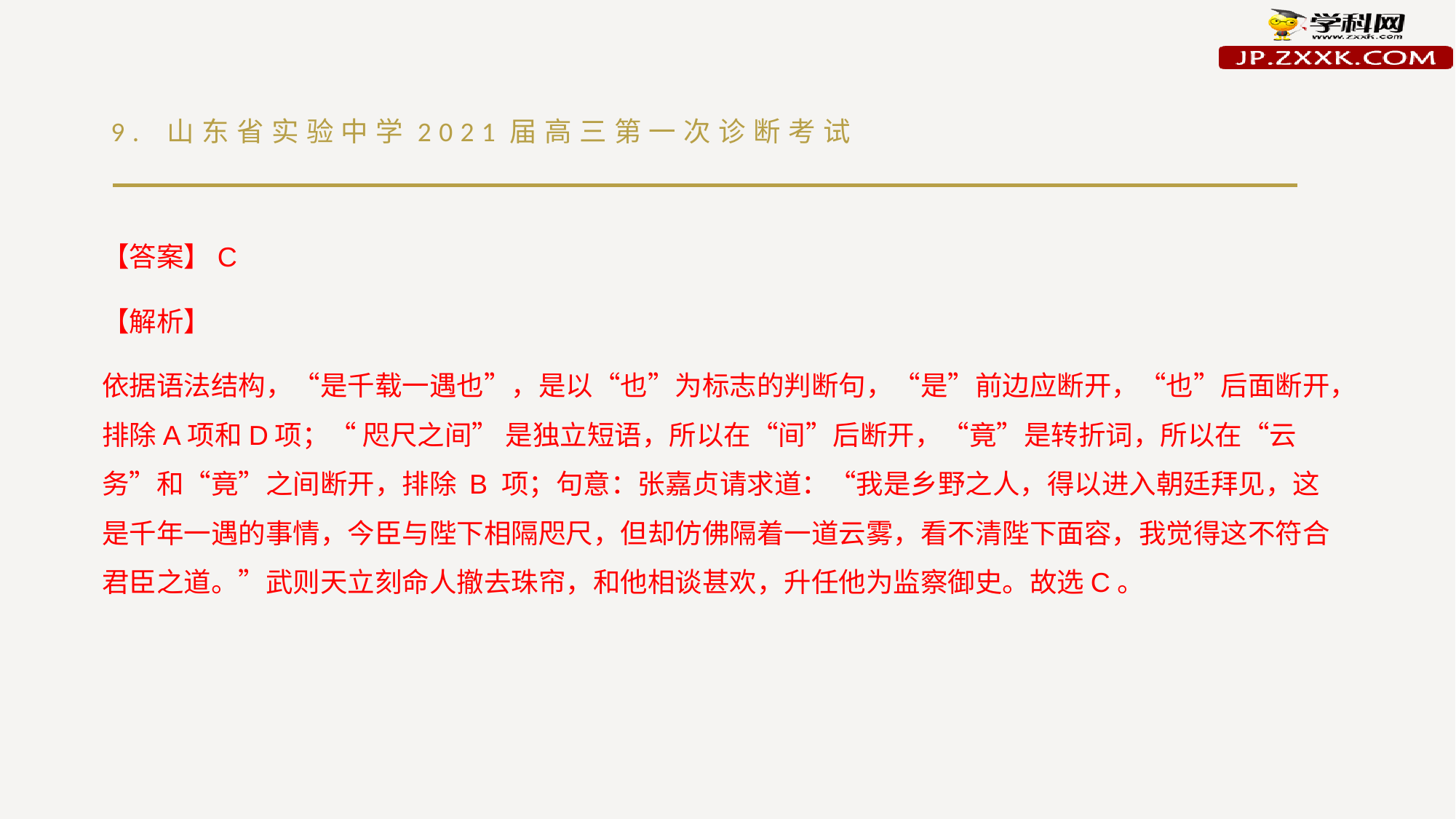

# 9. 山东省实验中学2021届高三第一次诊断考试
【答案】C
【解析】
依据语法结构，“是千载一遇也”，是以“也”为标志的判断句，“是”前边应断开，“也”后面断开，排除A项和D项；“ 咫尺之间” 是独立短语，所以在“间”后断开，“竟”是转折词，所以在“云务”和“竟”之间断开，排除 B 项；句意：张嘉贞请求道：“我是乡野之人，得以进入朝廷拜见，这是千年一遇的事情，今臣与陛下相隔咫尺，但却仿佛隔着一道云雾，看不清陛下面容，我觉得这不符合君臣之道。”武则天立刻命人撤去珠帘，和他相谈甚欢，升任他为监察御史。故选C。